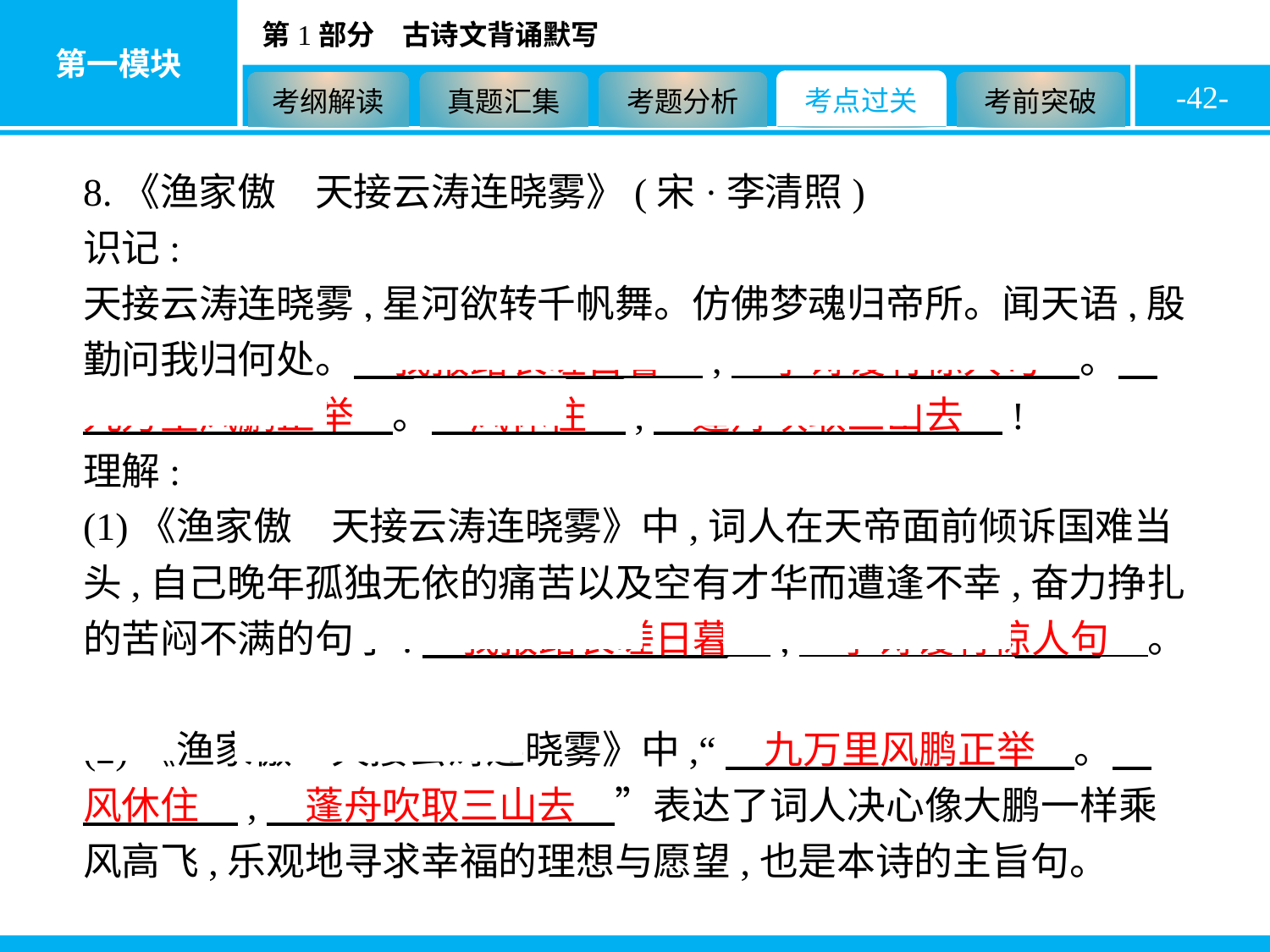

-42-
8.《渔家傲　天接云涛连晓雾》(宋·李清照)
识记:
天接云涛连晓雾,星河欲转千帆舞。仿佛梦魂归帝所。闻天语,殷勤问我归何处。　我报路长嗟日暮　,　学诗谩有惊人句　。　九万里风鹏正举　。　风休住　,　蓬舟吹取三山去　!
理解:
(1)《渔家傲　天接云涛连晓雾》中,词人在天帝面前倾诉国难当头,自己晚年孤独无依的痛苦以及空有才华而遭逢不幸,奋力挣扎的苦闷不满的句子:　我报路长嗟日暮　,　学诗谩有惊人句　。
(2)《渔家傲　天接云涛连晓雾》中,“　九万里风鹏正举　。　风休住　,　蓬舟吹取三山去　”表达了词人决心像大鹏一样乘风高飞,乐观地寻求幸福的理想与愿望,也是本诗的主旨句。